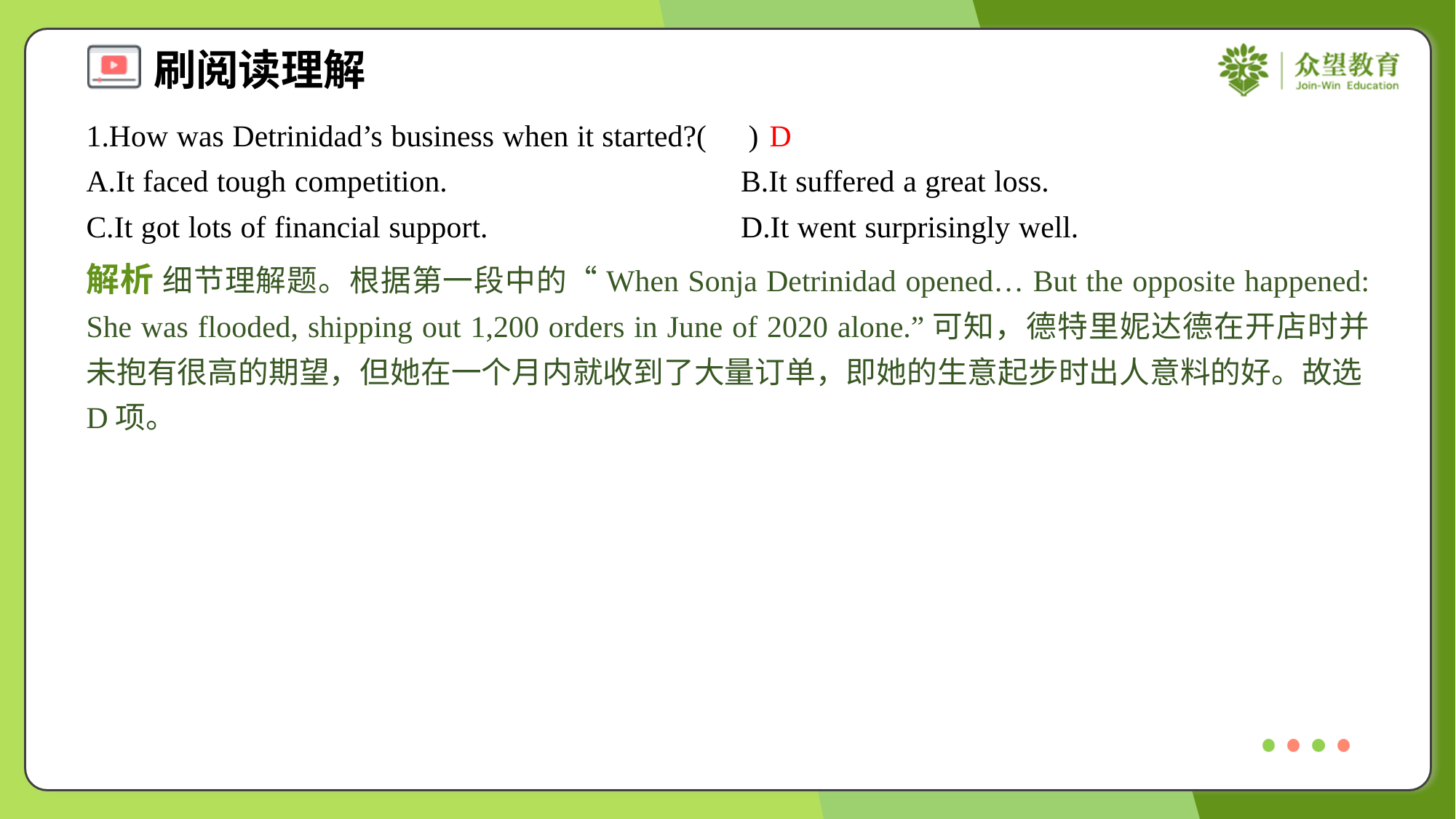

1.How was Detrinidad’s business when it started?(     )
D
A.It faced tough competition.	B.It suffered a great loss.
C.It got lots of financial support.	D.It went surprisingly well.
解析 细节理解题。根据第一段中的“When Sonja Detrinidad opened… But the opposite happened: She was flooded, shipping out 1,200 orders in June of 2020 alone.”可知，德特里妮达德在开店时并未抱有很高的期望，但她在一个月内就收到了大量订单，即她的生意起步时出人意料的好。故选D项。